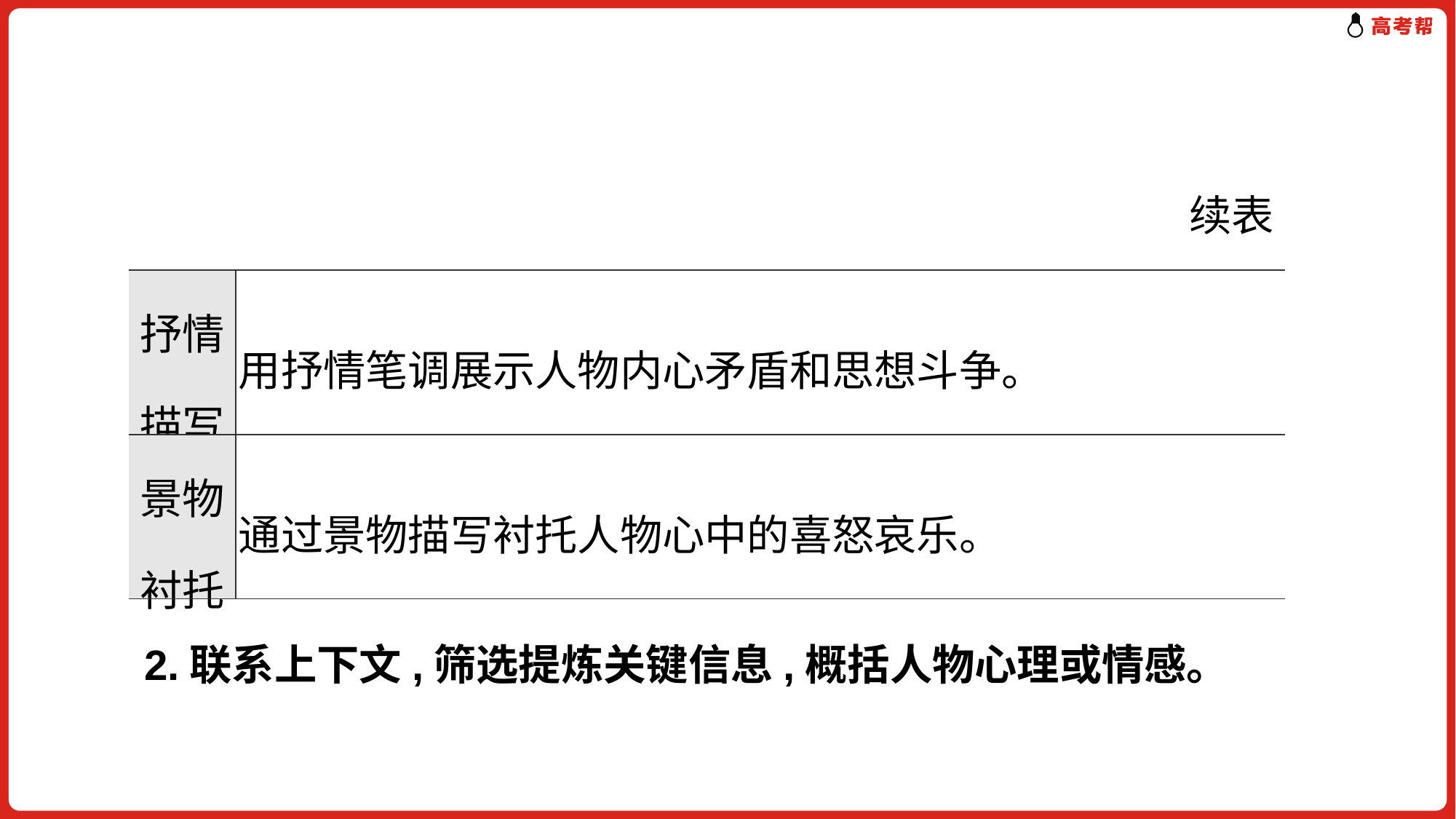

续表
| 抒情描写 | 用抒情笔调展示人物内心矛盾和思想斗争。 |
| --- | --- |
| 景物衬托 | 通过景物描写衬托人物心中的喜怒哀乐。 |
2.联系上下文,筛选提炼关键信息,概括人物心理或情感。